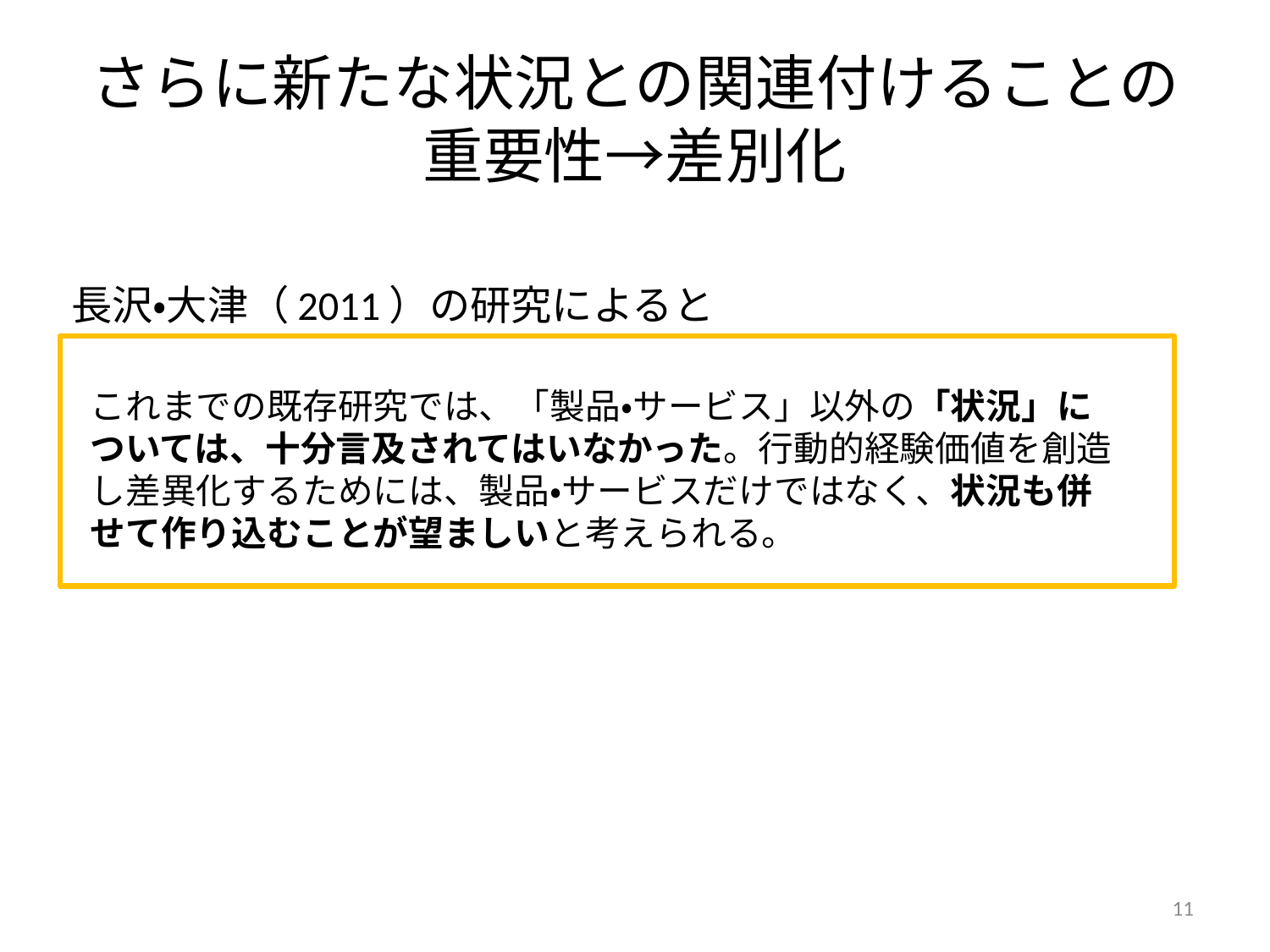

# さらに新たな状況との関連付けることの重要性→差別化

長沢・大津（2011）の研究によると

これまでの既存研究では、「製品・サービス」以外の「状況」については、十分言及されてはいなかった。行動的経験価値を創造し差異化するためには、製品・サービスだけではなく、状況も併せて作り込むことが望ましいと考えられる。
11